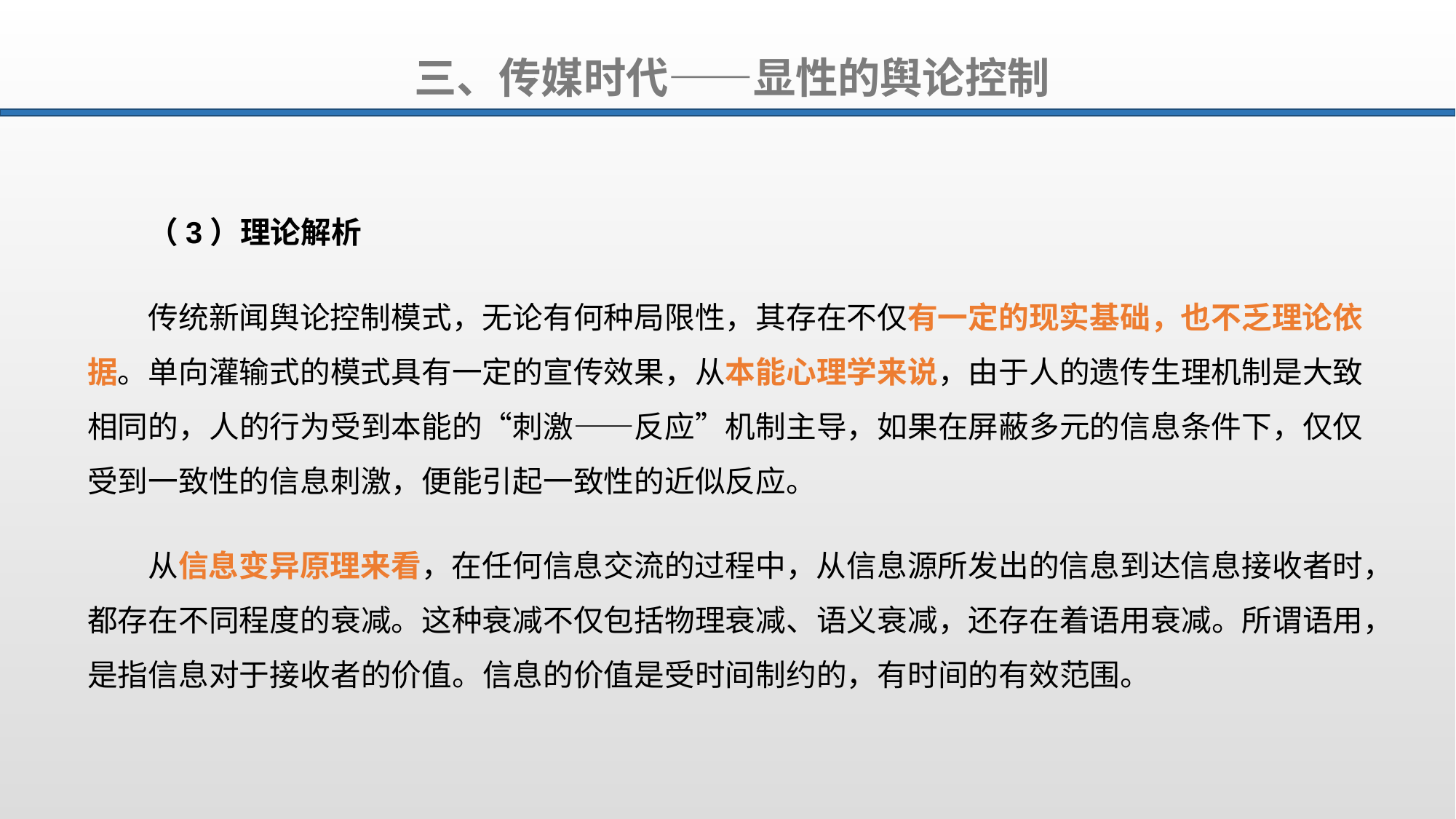

三、传媒时代——显性的舆论控制

（3）理论解析
传统新闻舆论控制模式，无论有何种局限性，其存在不仅有一定的现实基础，也不乏理论依据。单向灌输式的模式具有一定的宣传效果，从本能心理学来说，由于人的遗传生理机制是大致相同的，人的行为受到本能的“刺激——反应”机制主导，如果在屏蔽多元的信息条件下，仅仅受到一致性的信息刺激，便能引起一致性的近似反应。
从信息变异原理来看，在任何信息交流的过程中，从信息源所发出的信息到达信息接收者时，都存在不同程度的衰减。这种衰减不仅包括物理衰减、语义衰减，还存在着语用衰减。所谓语用，是指信息对于接收者的价值。信息的价值是受时间制约的，有时间的有效范围。